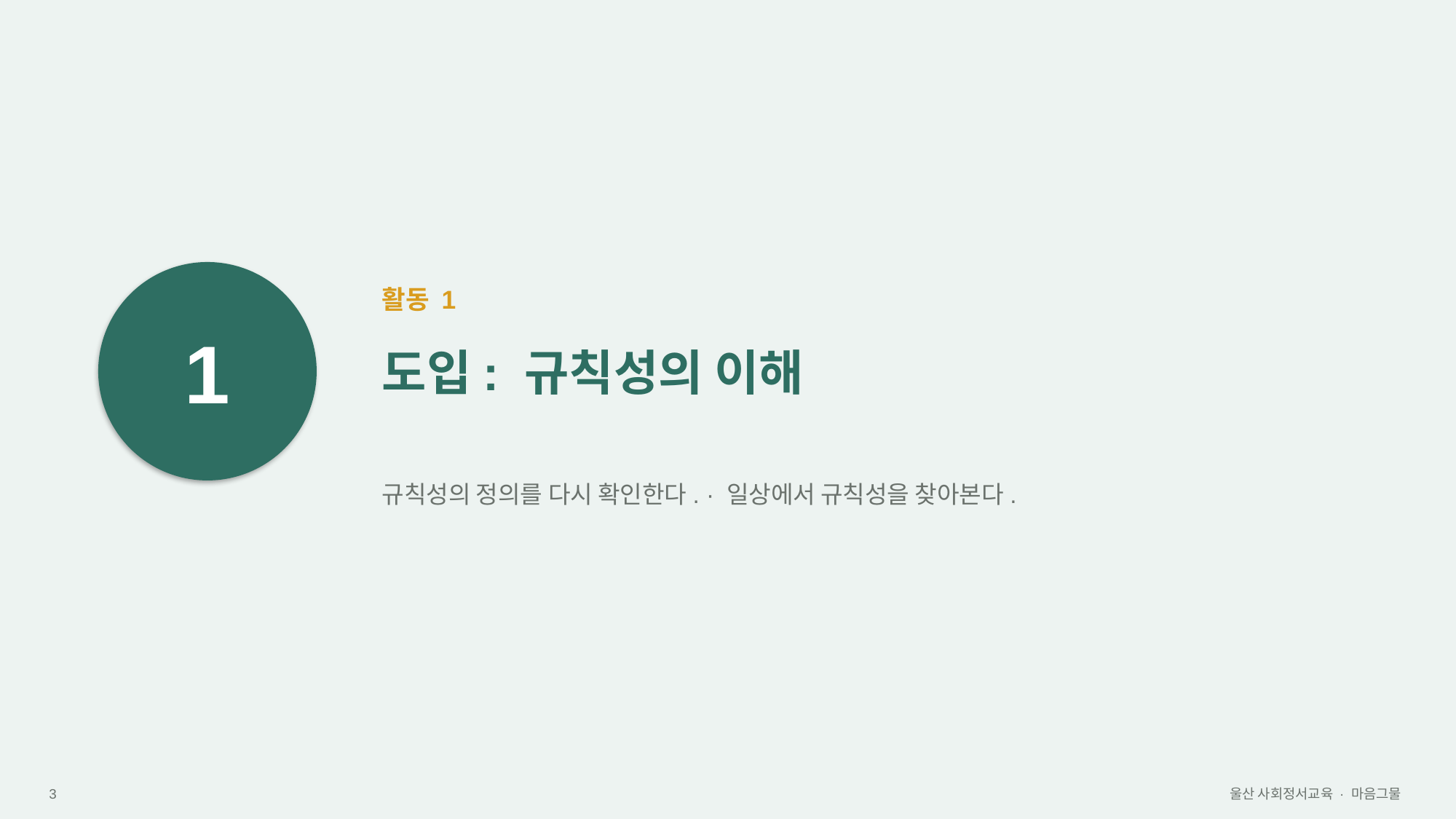

1
활동 1
도입: 규칙성의 이해
규칙성의 정의를 다시 확인한다. · 일상에서 규칙성을 찾아본다.
3
울산 사회정서교육 · 마음그물